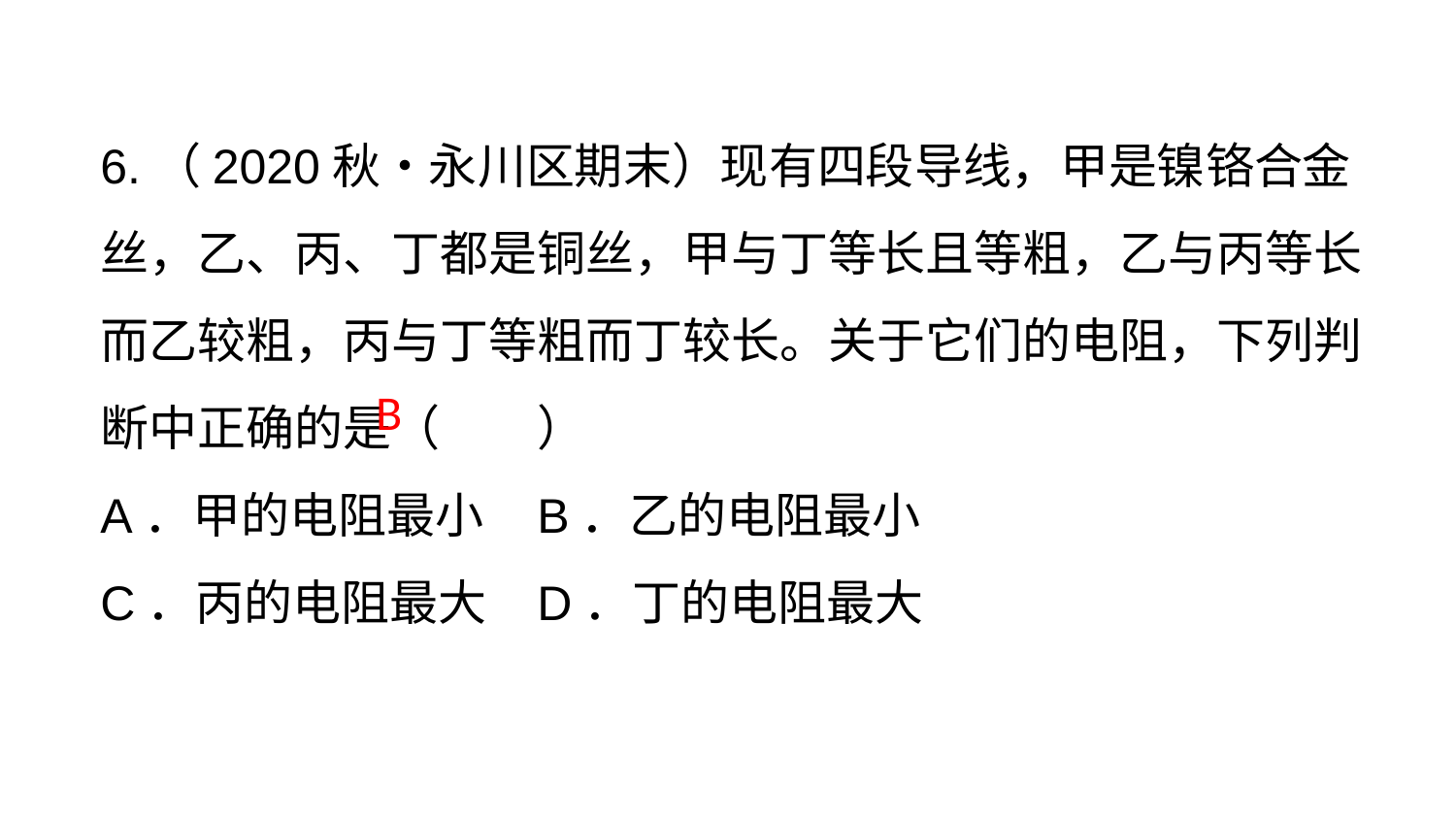

6.（2020秋•永川区期末）现有四段导线，甲是镍铬合金丝，乙、丙、丁都是铜丝，甲与丁等长且等粗，乙与丙等长而乙较粗，丙与丁等粗而丁较长。关于它们的电阻，下列判断中正确的是（　　）
A．甲的电阻最小	B．乙的电阻最小
C．丙的电阻最大	D．丁的电阻最大
B